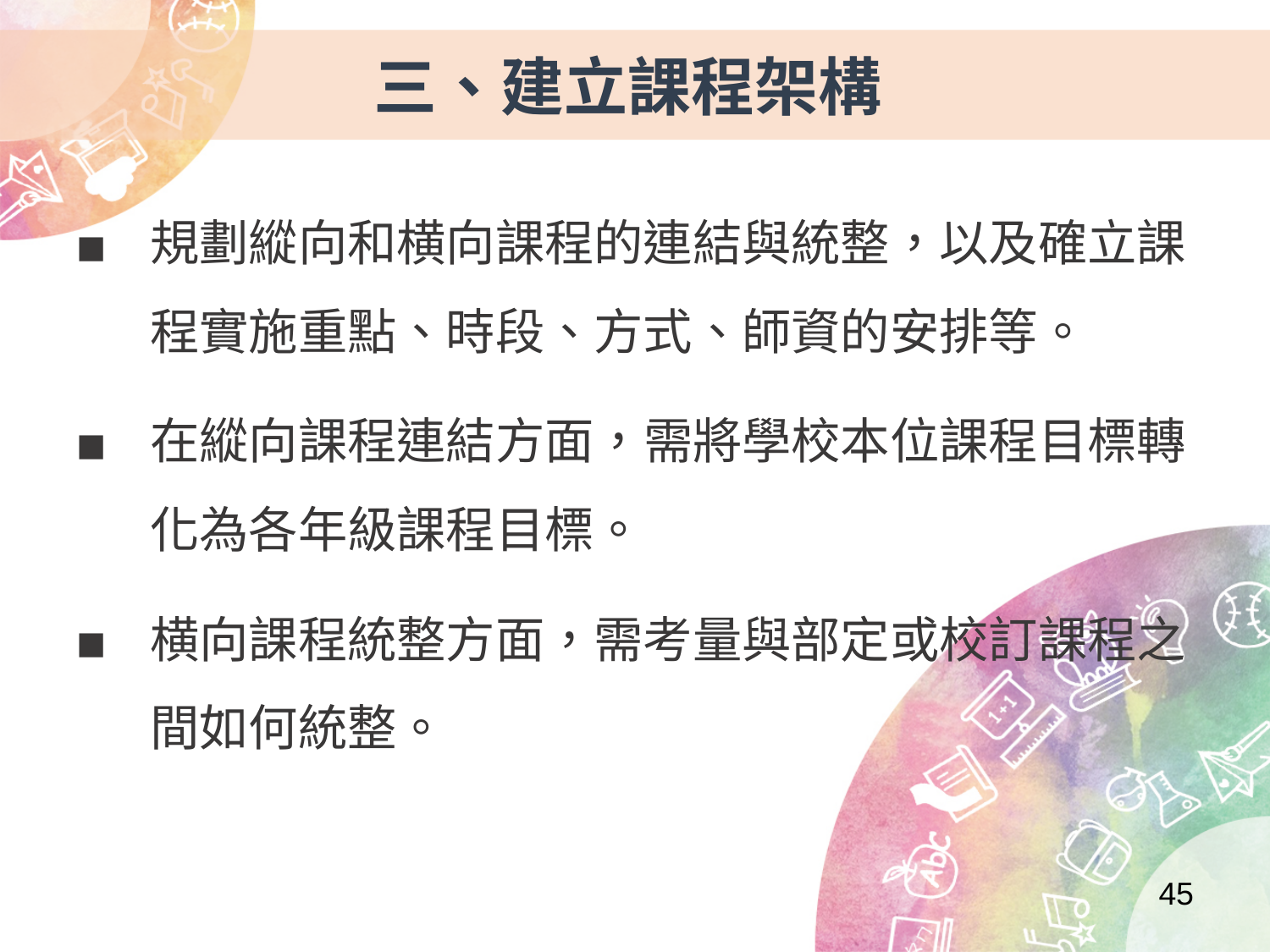

三、建立課程架構
規劃縱向和横向課程的連結與統整，以及確立課程實施重點、時段、方式、師資的安排等。
在縱向課程連結方面，需將學校本位課程目標轉化為各年級課程目標。
横向課程統整方面，需考量與部定或校訂課程之間如何統整。
45